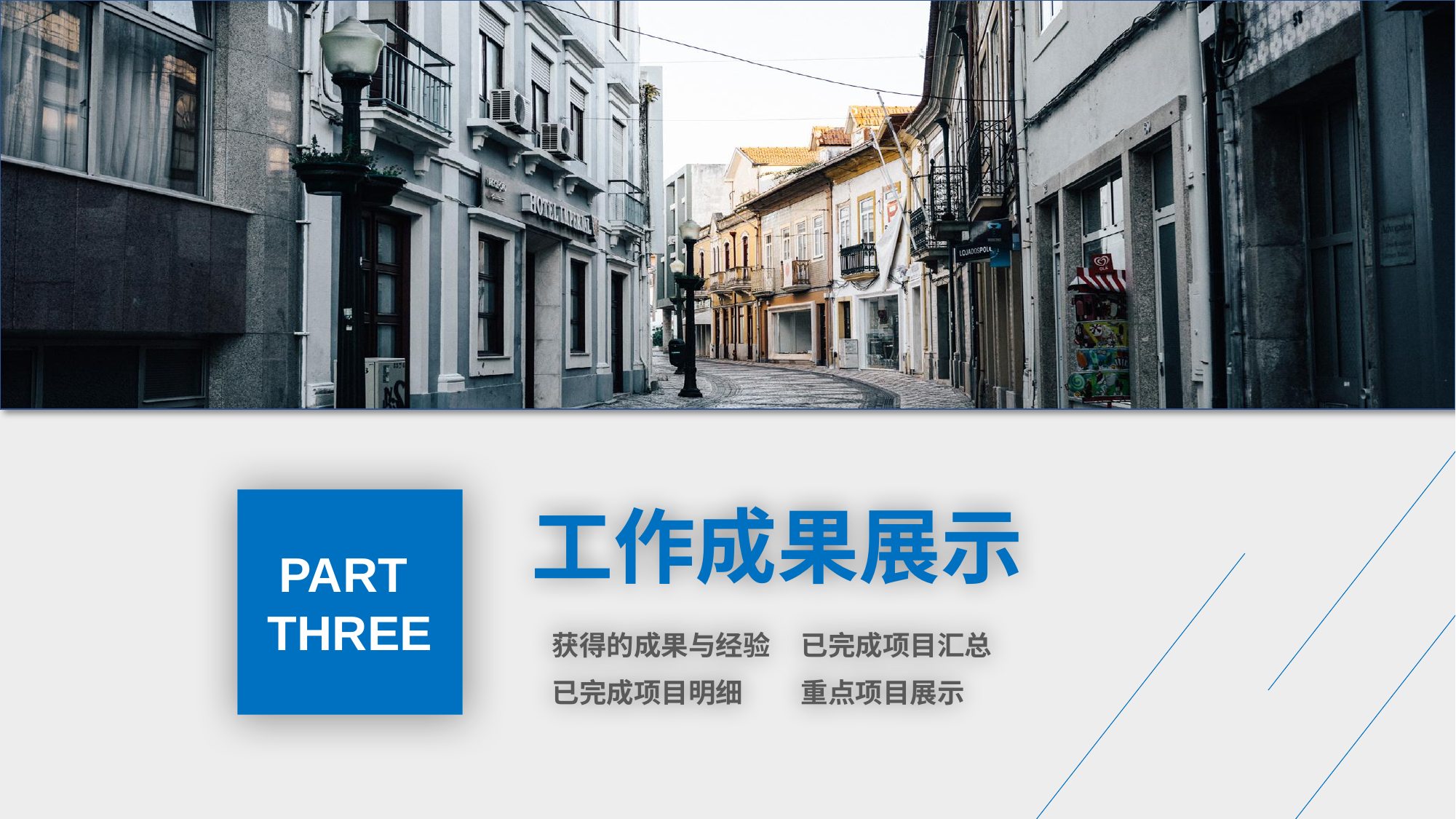

PART
THREE
工作成果展示
获得的成果与经验
已完成项目汇总
已完成项目明细
重点项目展示